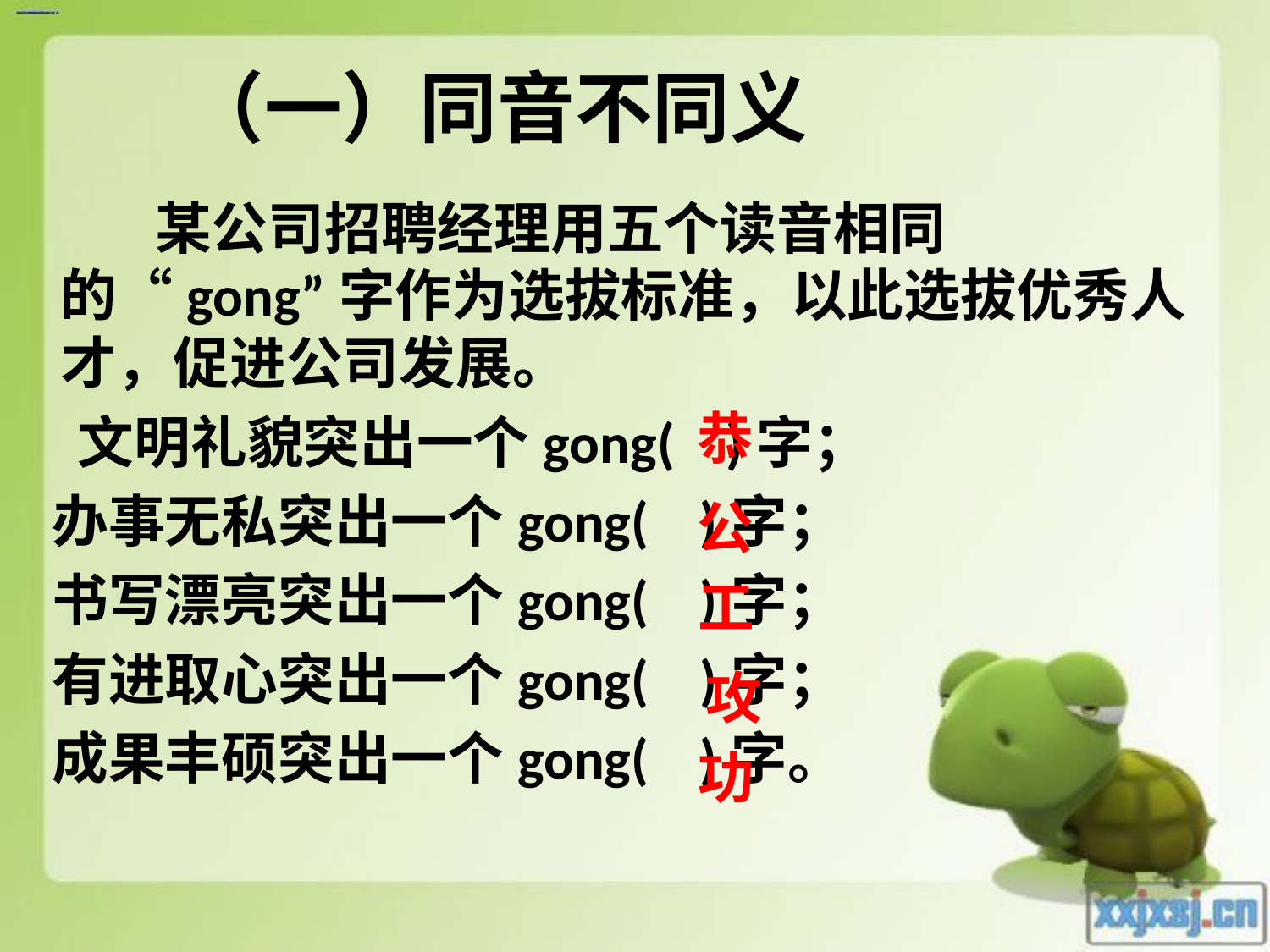

# （一）同音不同义
          某公司招聘经理用五个读音相同的“gong”字作为选拔标准，以此选拔优秀人才，促进公司发展。
    文明礼貌突出一个gong(    )字；
  办事无私突出一个gong(    )字；
  书写漂亮突出一个gong(    )字；
  有进取心突出一个gong(    )字；
  成果丰硕突出一个gong(    )字。

恭
公
工
攻
功